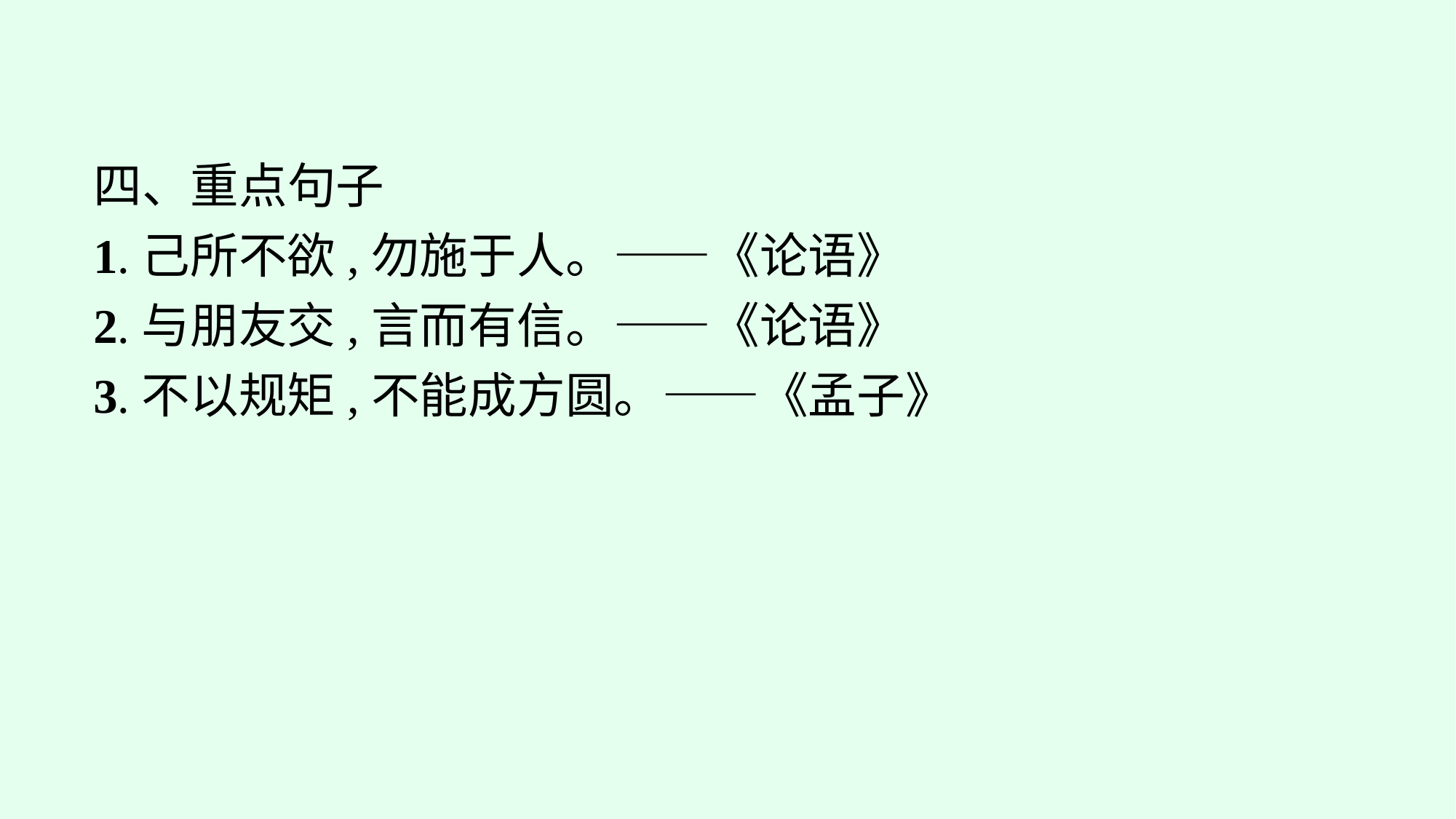

四、重点句子
1.己所不欲,勿施于人。——《论语》
2.与朋友交,言而有信。——《论语》
3.不以规矩,不能成方圆。——《孟子》